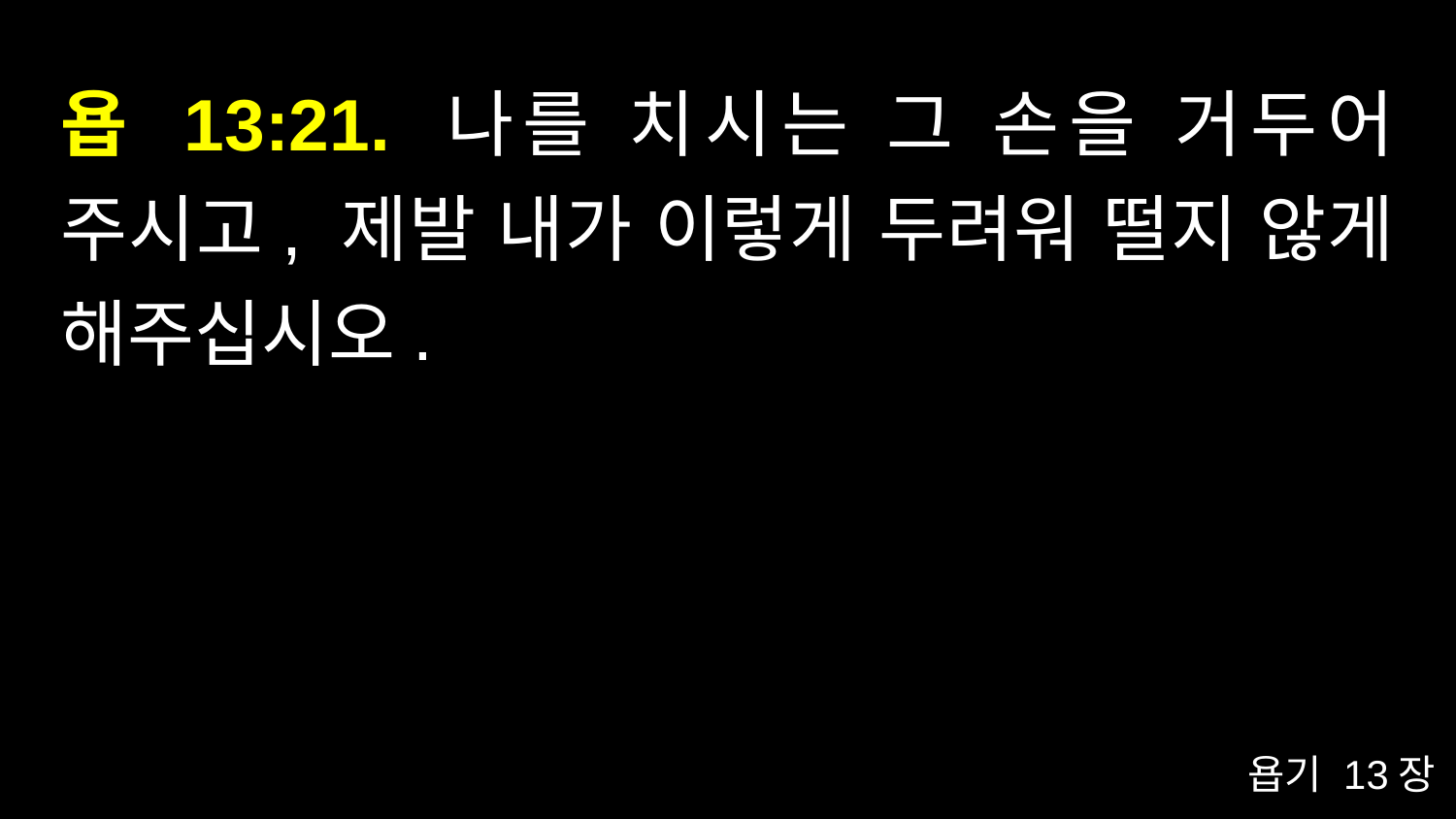

# 욥 13:21. 나를 치시는 그 손을 거두어 주시고, 제발 내가 이렇게 두려워 떨지 않게 해주십시오.
욥기 13장